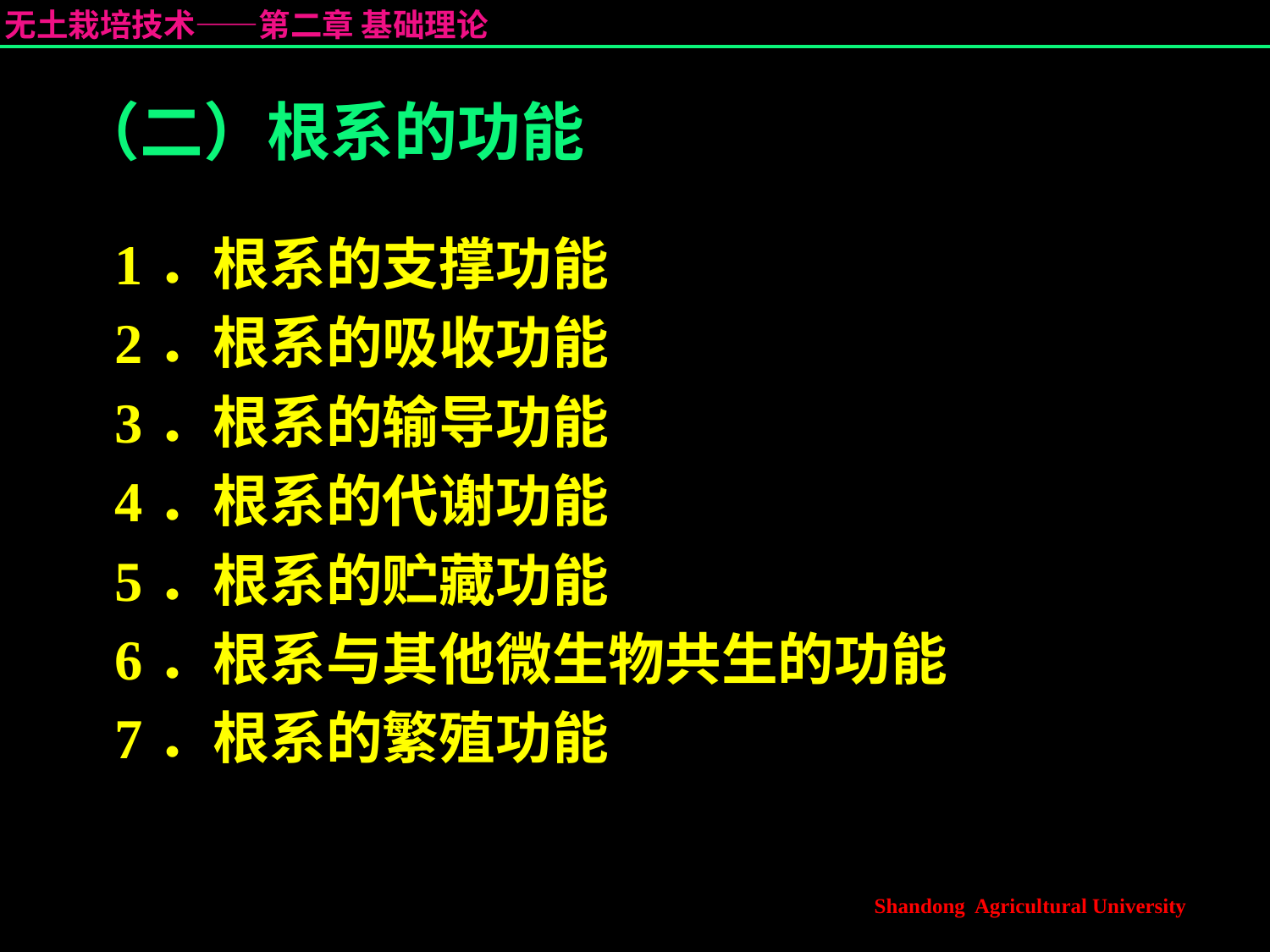

# （二）根系的功能
1．根系的支撑功能
2．根系的吸收功能
3．根系的输导功能
4．根系的代谢功能
5．根系的贮藏功能
6．根系与其他微生物共生的功能
7．根系的繁殖功能